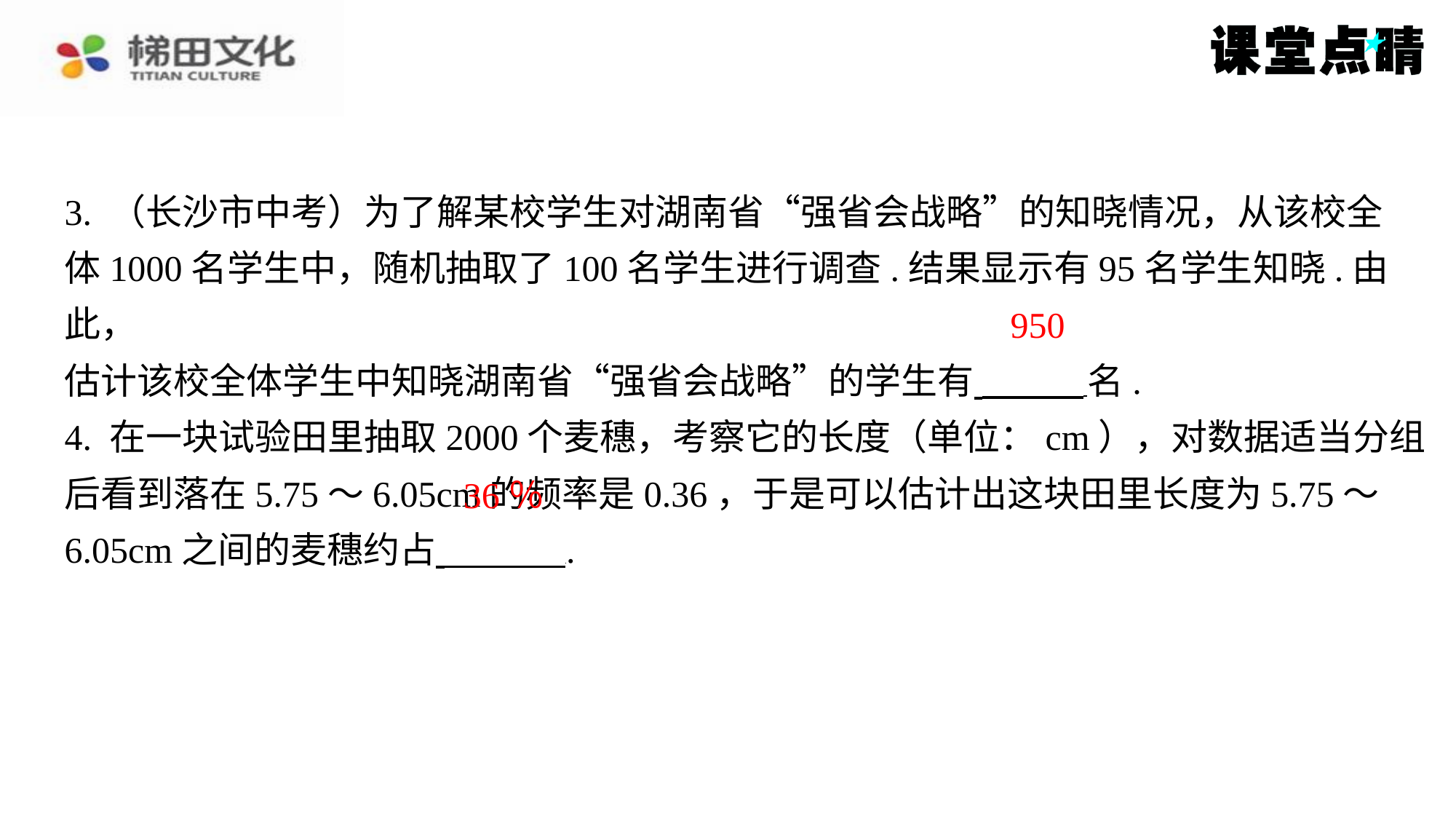

3. （长沙市中考）为了解某校学生对湖南省“强省会战略”的知晓情况，从该校全
体1000名学生中，随机抽取了100名学生进行调查.结果显示有95名学生知晓.由此，
估计该校全体学生中知晓湖南省“强省会战略”的学生有                 名.
4. 在一块试验田里抽取2000个麦穗，考察它的长度（单位：cm），对数据适当分组
后看到落在5.75～6.05cm的频率是0.36，于是可以估计出这块田里长度为5.75～
6.05cm之间的麦穗约占                    ⁠.
950
36％